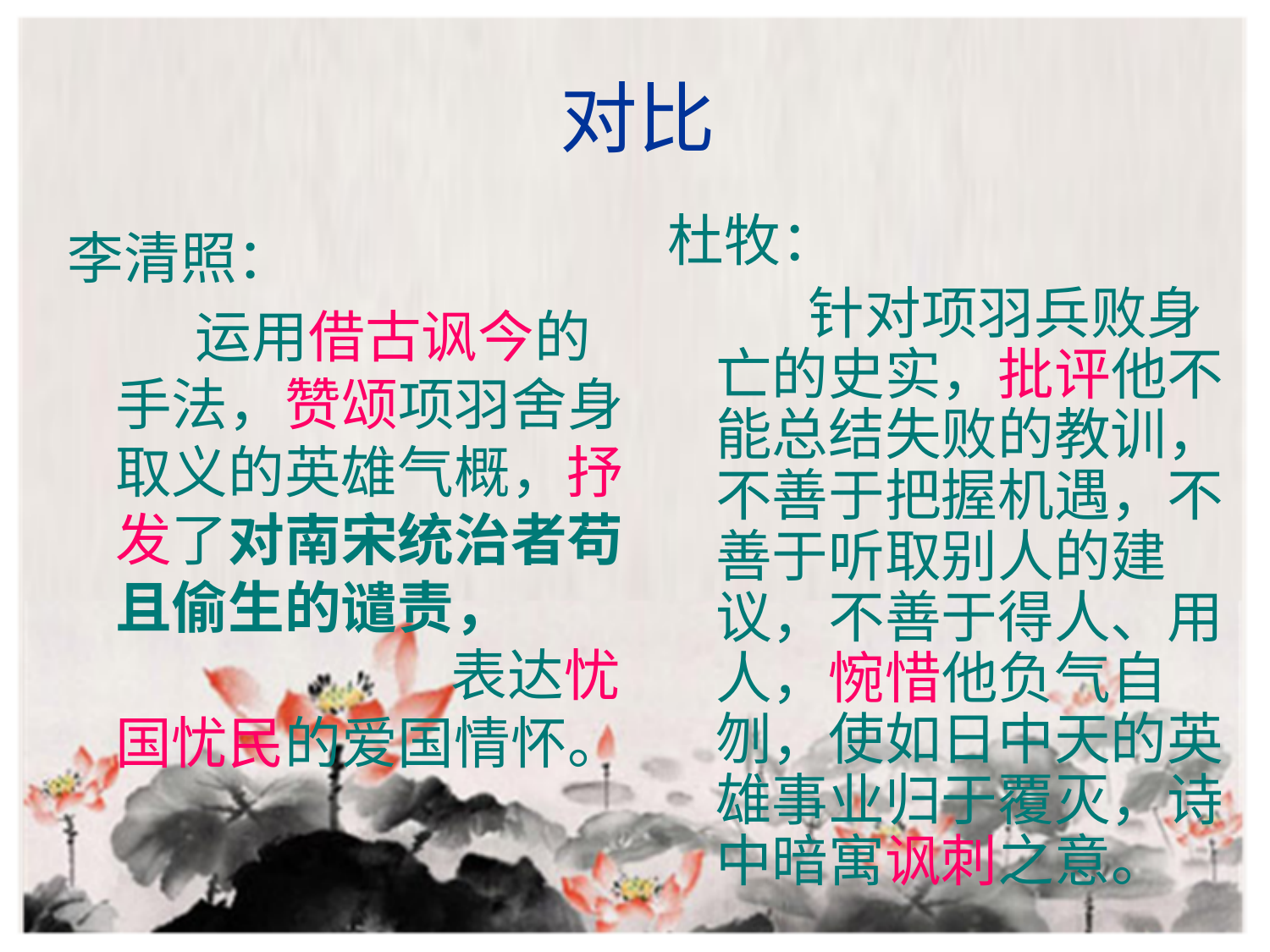

# 对比
杜牧：
          针对项羽兵败身亡的史实，批评他不能总结失败的教训，不善于把握机遇，不善于听取别人的建议，不善于得人、用人，惋惜他负气自刎，使如日中天的英雄事业归于覆灭，诗中暗寓讽刺之意。
李清照：
         运用借古讽今的手法，赞颂项羽舍身取义的英雄气概，抒发了对南宋统治者苟且偷生的谴责，                                    表达忧国忧民的爱国情怀。